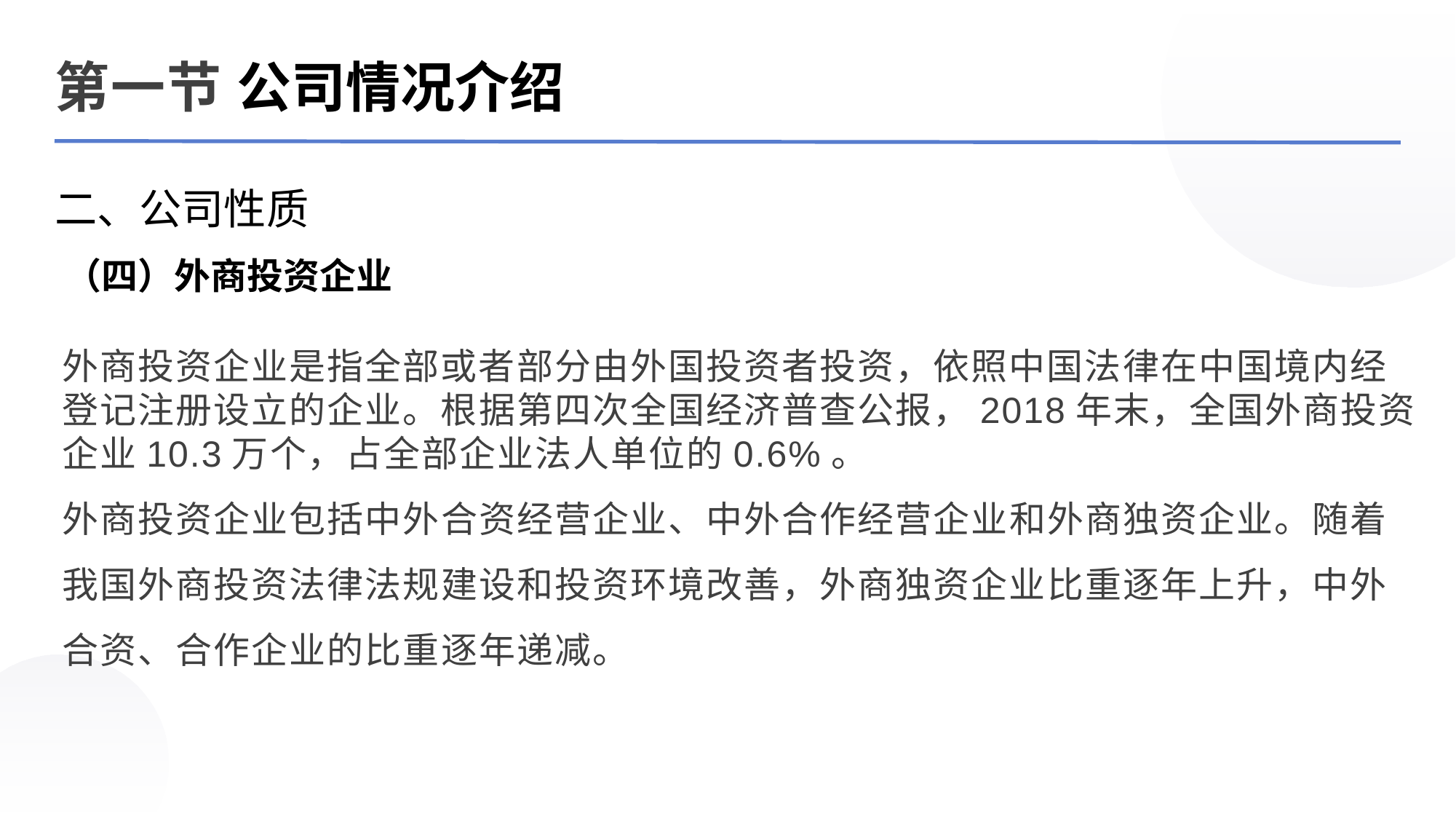

第一节 公司情况介绍
二、公司性质
（四）外商投资企业
外商投资企业是指全部或者部分由外国投资者投资，依照中国法律在中国境内经登记注册设立的企业。根据第四次全国经济普查公报，2018年末，全国外商投资企业10.3万个，占全部企业法人单位的0.6%。
外商投资企业包括中外合资经营企业、中外合作经营企业和外商独资企业。随着我国外商投资法律法规建设和投资环境改善，外商独资企业比重逐年上升，中外合资、合作企业的比重逐年递减。

10